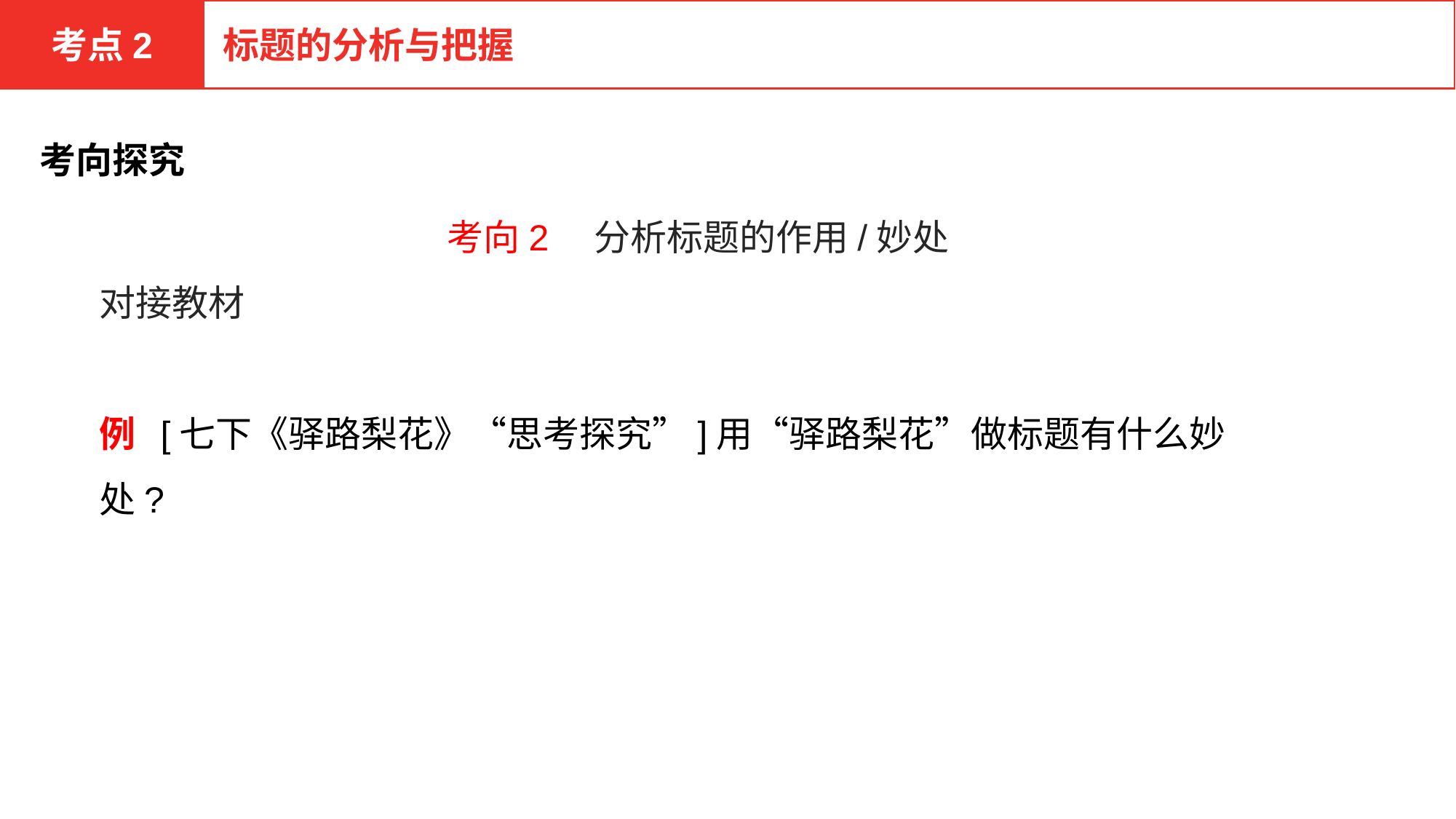

考点2
标题的分析与把握
考向探究
考向2　分析标题的作用/妙处
对接教材

例  [七下《驿路梨花》“思考探究”]用“驿路梨花”做标题有什么妙处?